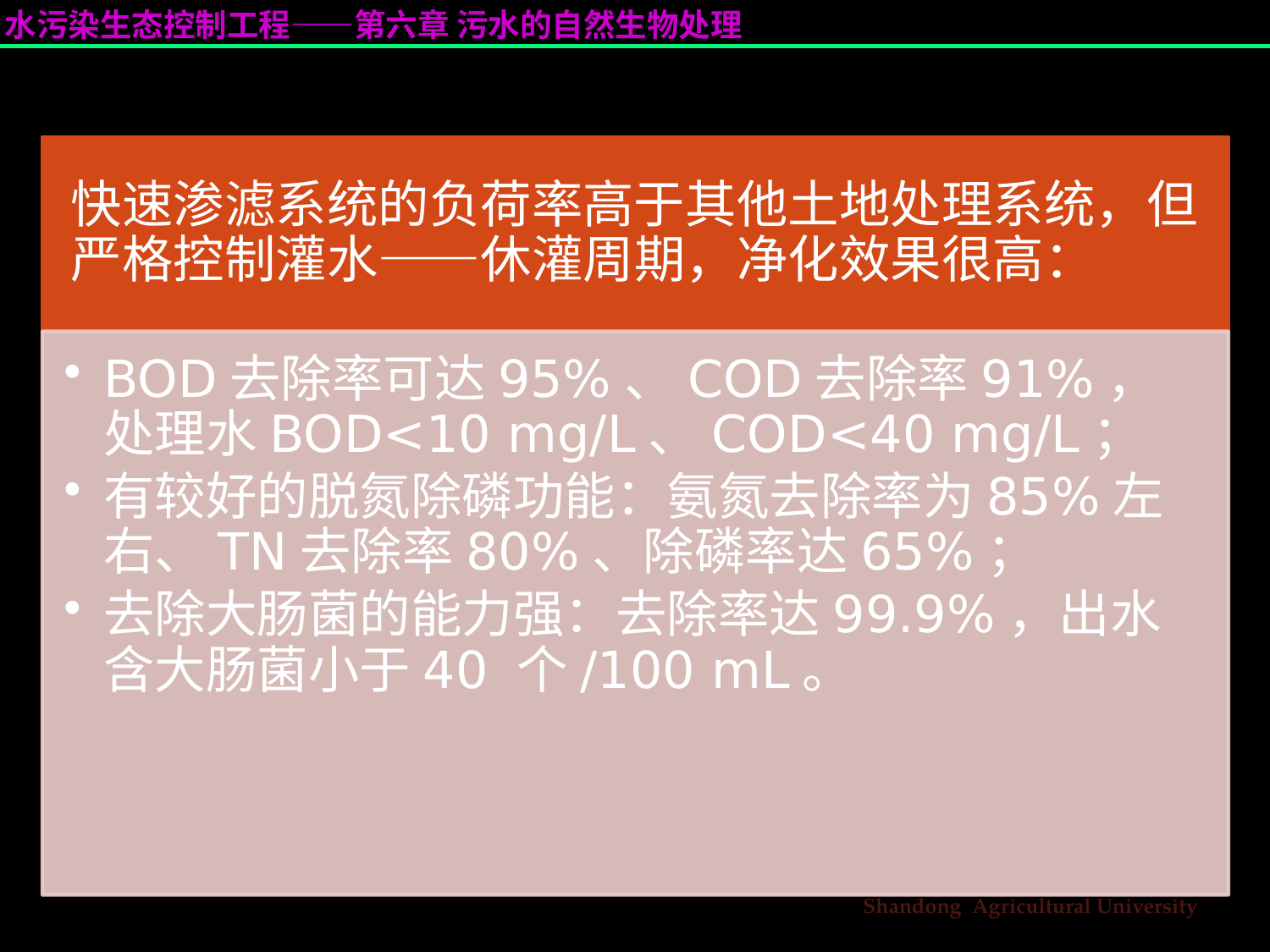

快速渗滤系统的负荷率高于其他土地处理系统，但严格控制灌水——休灌周期，净化效果很高：
BOD去除率可达95%、COD去除率91%，处理水BOD<10 mg/L、COD<40 mg/L；
有较好的脱氮除磷功能：氨氮去除率为85%左右、TN去除率80%、除磷率达65%；
去除大肠菌的能力强：去除率达99.9%，出水含大肠菌小于40 个/100 mL。